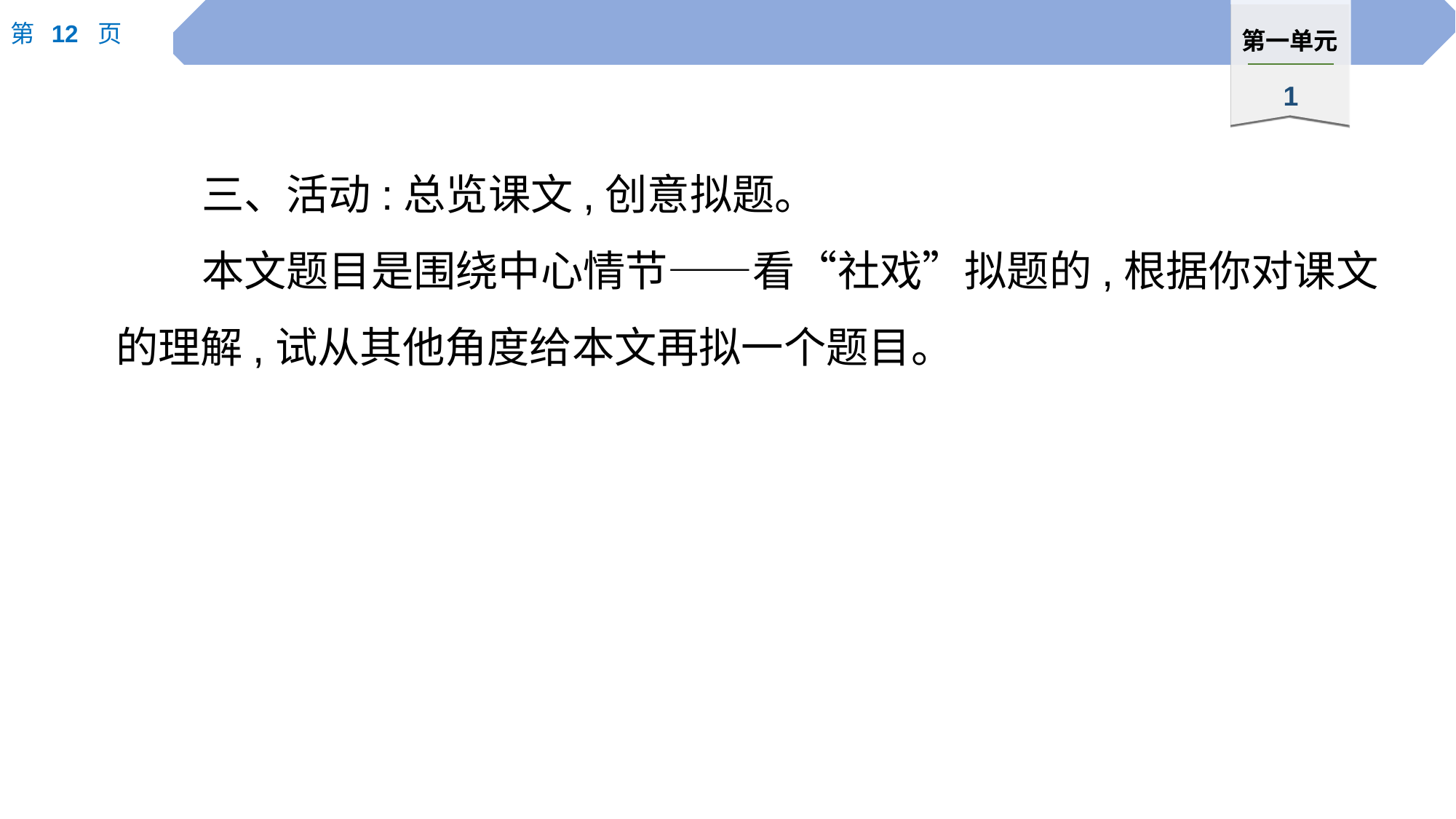

三、活动:总览课文,创意拟题。
本文题目是围绕中心情节——看“社戏”拟题的,根据你对课文的理解,试从其他角度给本文再拟一个题目。